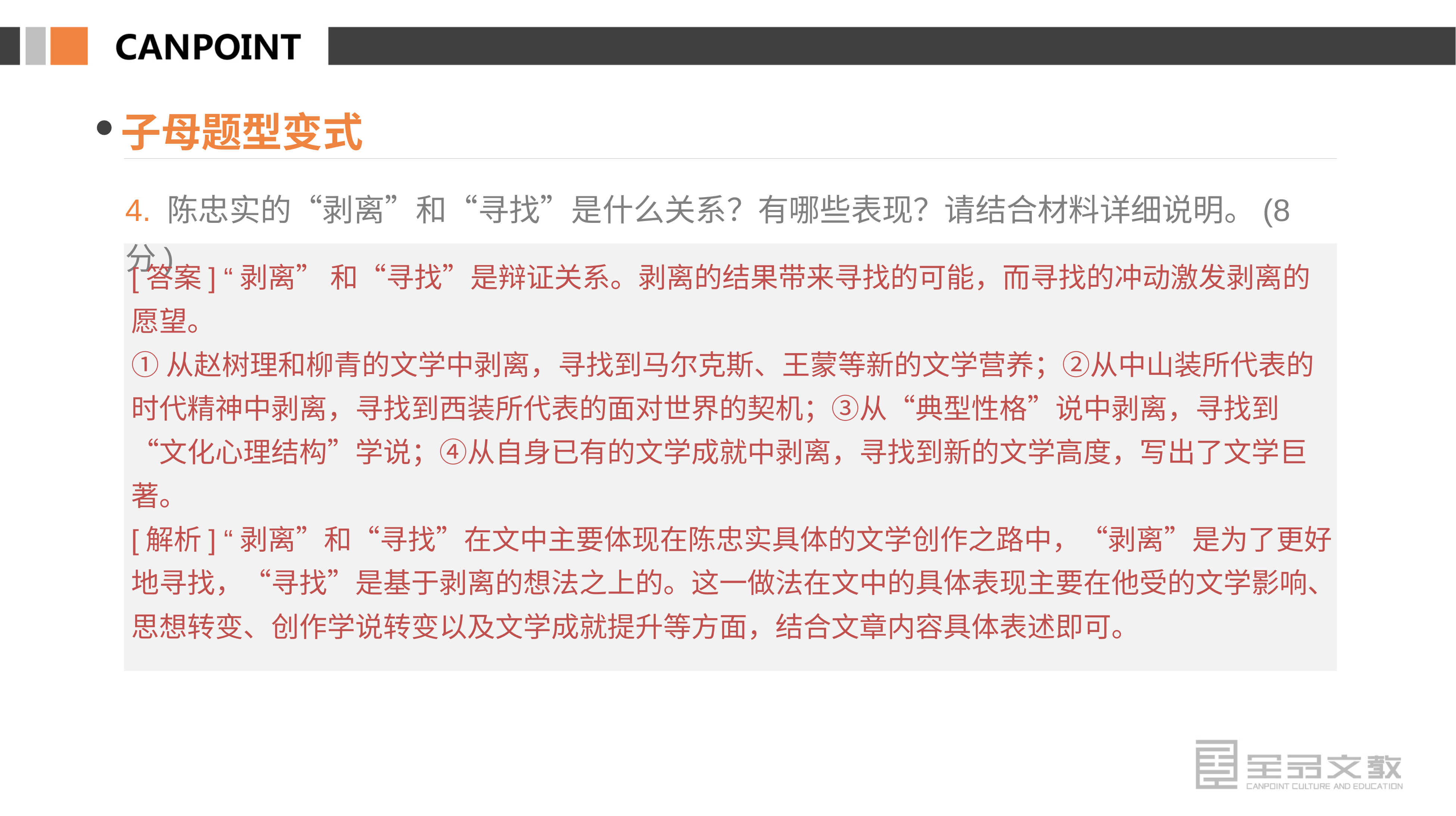

子母题型变式

4. 陈忠实的“剥离”和“寻找”是什么关系？有哪些表现？请结合材料详细说明。(8分)

[答案] “剥离” 和“寻找”是辩证关系。剥离的结果带来寻找的可能，而寻找的冲动激发剥离的愿望。
①从赵树理和柳青的文学中剥离，寻找到马尔克斯、王蒙等新的文学营养；②从中山装所代表的时代精神中剥离，寻找到西装所代表的面对世界的契机；③从“典型性格”说中剥离，寻找到“文化心理结构”学说；④从自身已有的文学成就中剥离，寻找到新的文学高度，写出了文学巨著。
[解析] “剥离”和“寻找”在文中主要体现在陈忠实具体的文学创作之路中，“剥离”是为了更好地寻找，“寻找”是基于剥离的想法之上的。这一做法在文中的具体表现主要在他受的文学影响、思想转变、创作学说转变以及文学成就提升等方面，结合文章内容具体表述即可。